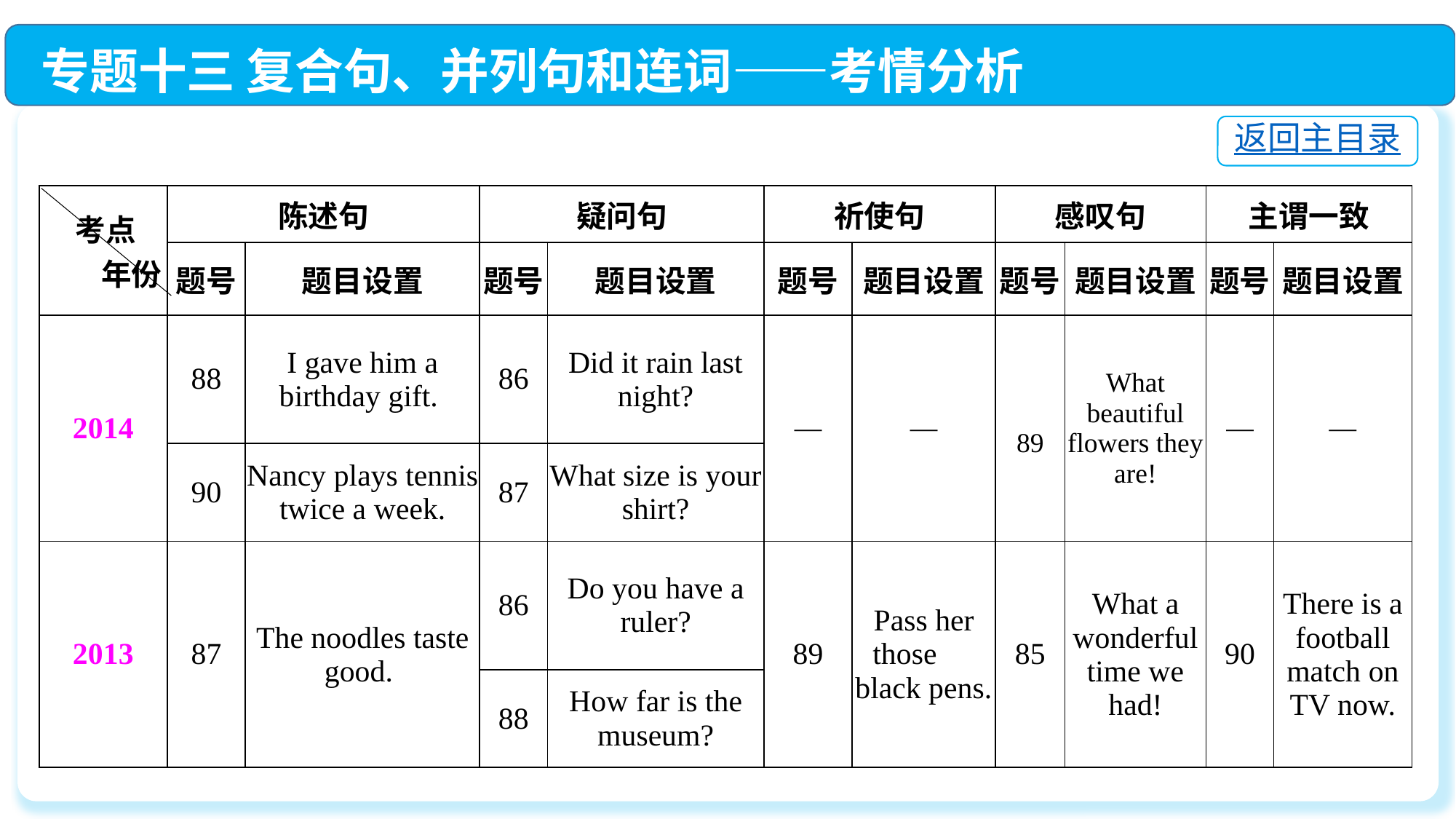

专题十三 复合句、并列句和连词——考情分析

返回主目录
| 考点 年份 | 陈述句 |  | 疑问句 |  | 祈使句 |  | 感叹句 |  | 主谓一致 |  |
| --- | --- | --- | --- | --- | --- | --- | --- | --- | --- | --- |
|  | 题号 | 题目设置 | 题号 | 题目设置 | 题号 | 题目设置 | 题号 | 题目设置 | 题号 | 题目设置 |
| 2014 | 88 | I gave him a birthday gift. | 86 | Did it rain last night? | — | — | 89 | What beautiful flowers they are! | — | — |
|  | 90 | Nancy plays tennis twice a week. | 87 | What size is your shirt? |  |  |  |  |  |  |
| 2013 | 87 | The noodles taste good. | 86 | Do you have a ruler? | 89 | Pass her those black pens. | 85 | What a wonderful time we had! | 90 | There is a football match on TV now. |
|  |  |  | 88 | How far is the museum? |  |  |  |  |  |  |